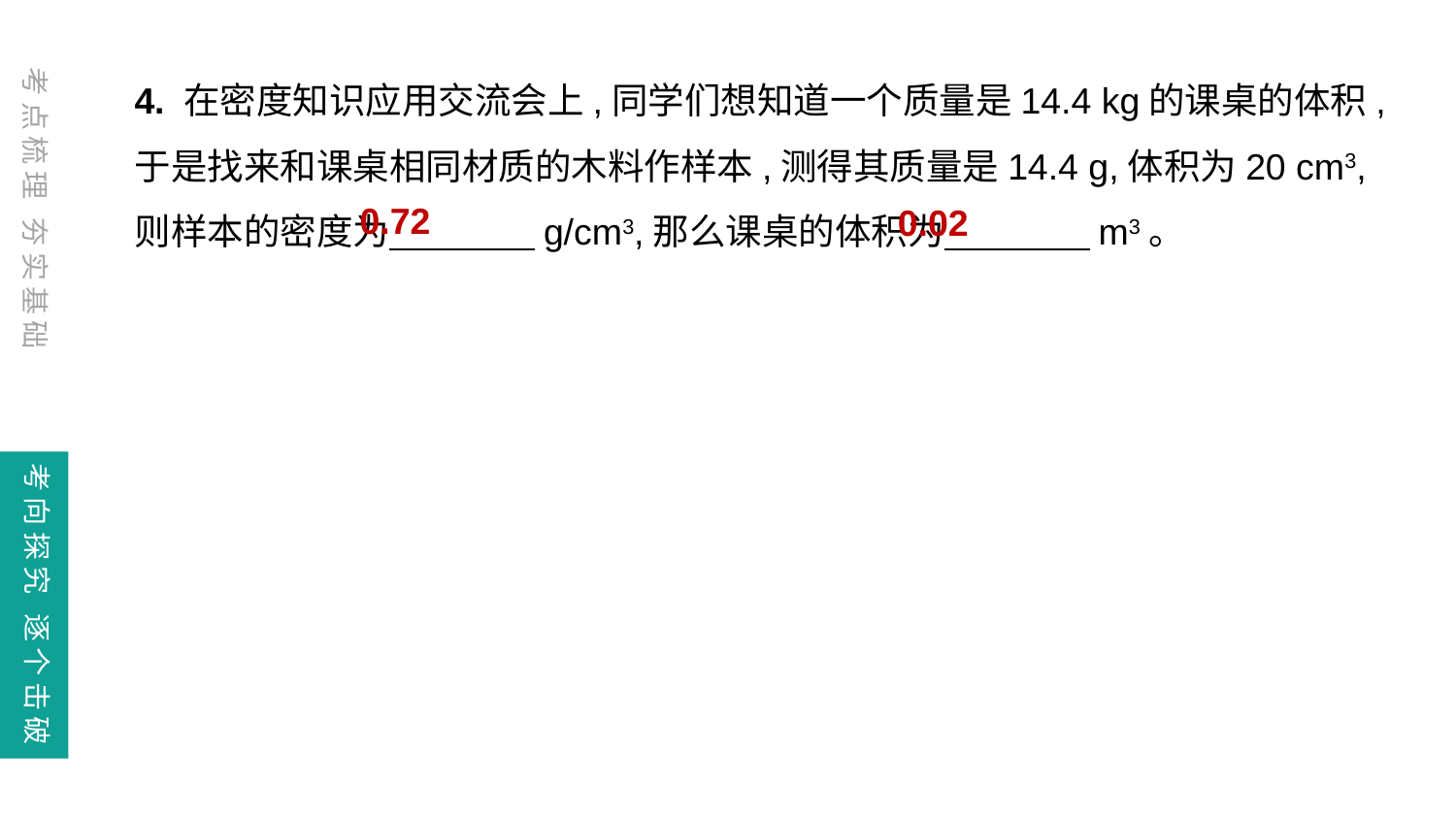

4. 在密度知识应用交流会上,同学们想知道一个质量是14.4 kg的课桌的体积,于是找来和课桌相同材质的木料作样本,测得其质量是14.4 g,体积为20 cm3,则样本的密度为　　　　g/cm3,那么课桌的体积为　　　　m3。
考点梳理 夯实基础
0.72
0.02

考向探究 逐个击破